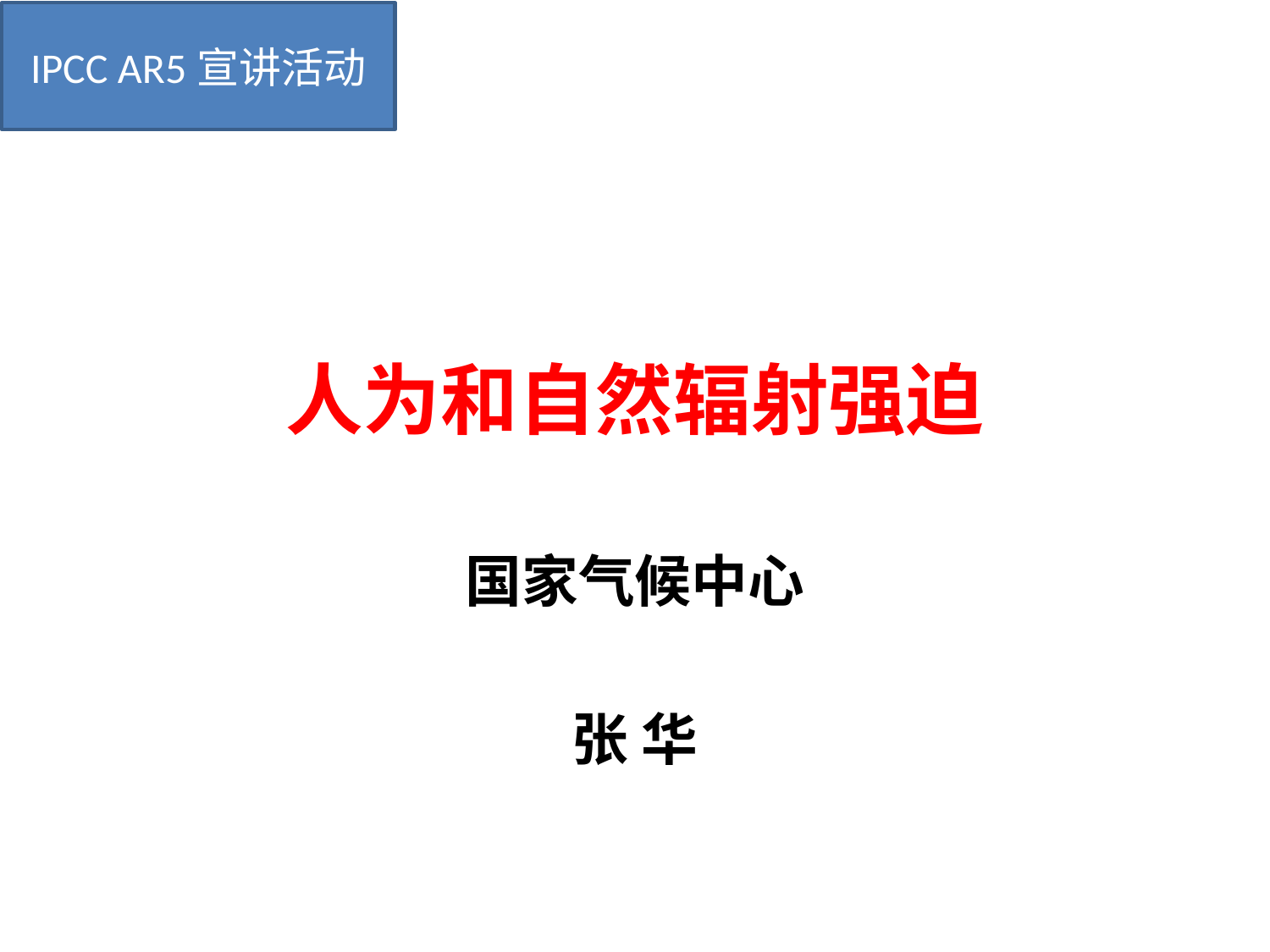

IPCC AR5宣讲活动
# 人为和自然辐射强迫
国家气候中心

张 华